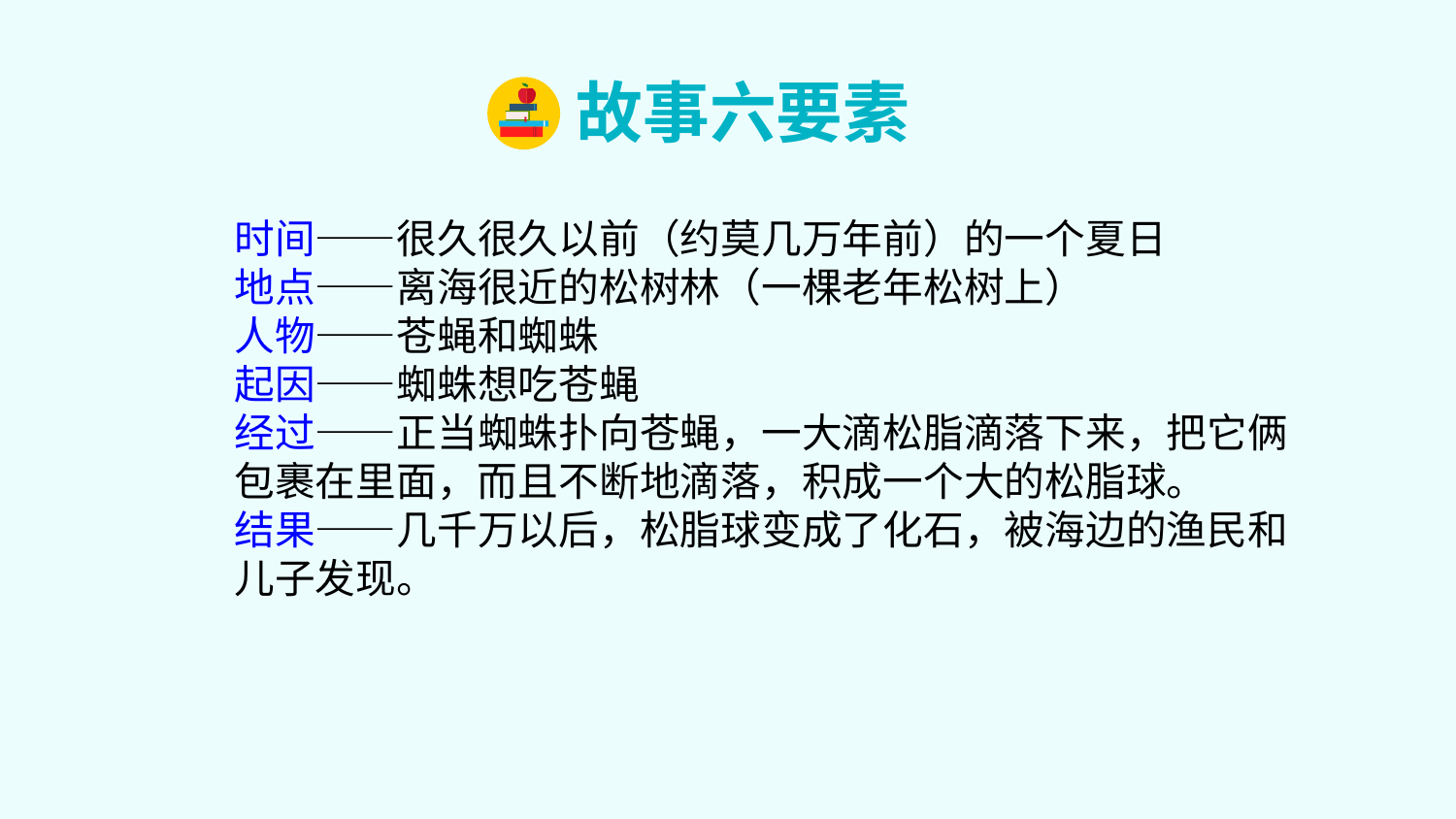

故事六要素

时间——很久很久以前（约莫几万年前）的一个夏日
地点——离海很近的松树林（一棵老年松树上）
人物——苍蝇和蜘蛛
起因——蜘蛛想吃苍蝇
经过——正当蜘蛛扑向苍蝇，一大滴松脂滴落下来，把它俩包裹在里面，而且不断地滴落，积成一个大的松脂球。
结果——几千万以后，松脂球变成了化石，被海边的渔民和儿子发现。